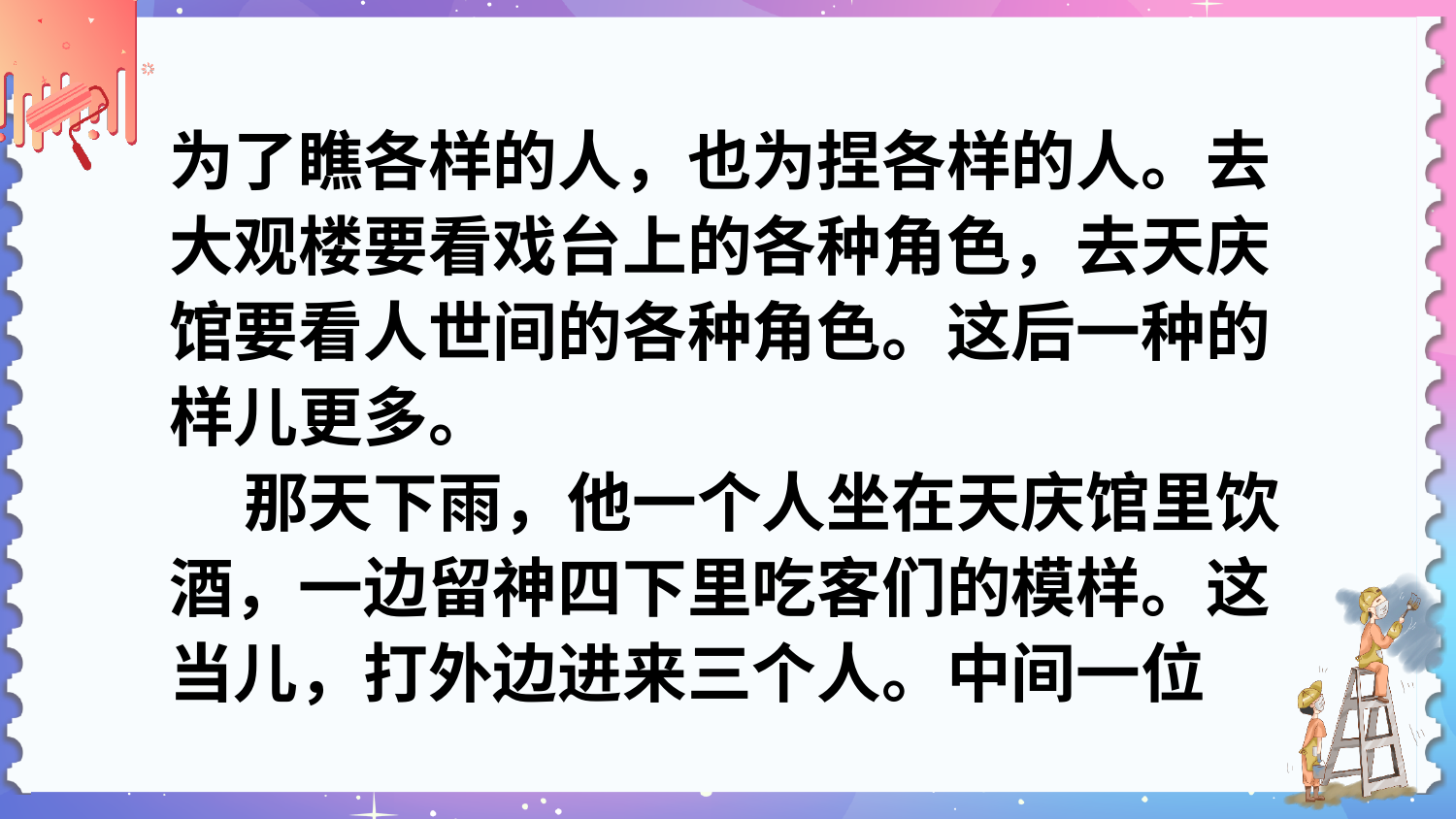

为了瞧各样的人，也为捏各样的人。去大观楼要看戏台上的各种角色，去天庆馆要看人世间的各种角色。这后一种的样儿更多。
    那天下雨，他一个人坐在天庆馆里饮酒，一边留神四下里吃客们的模样。这当儿，打外边进来三个人。中间一位